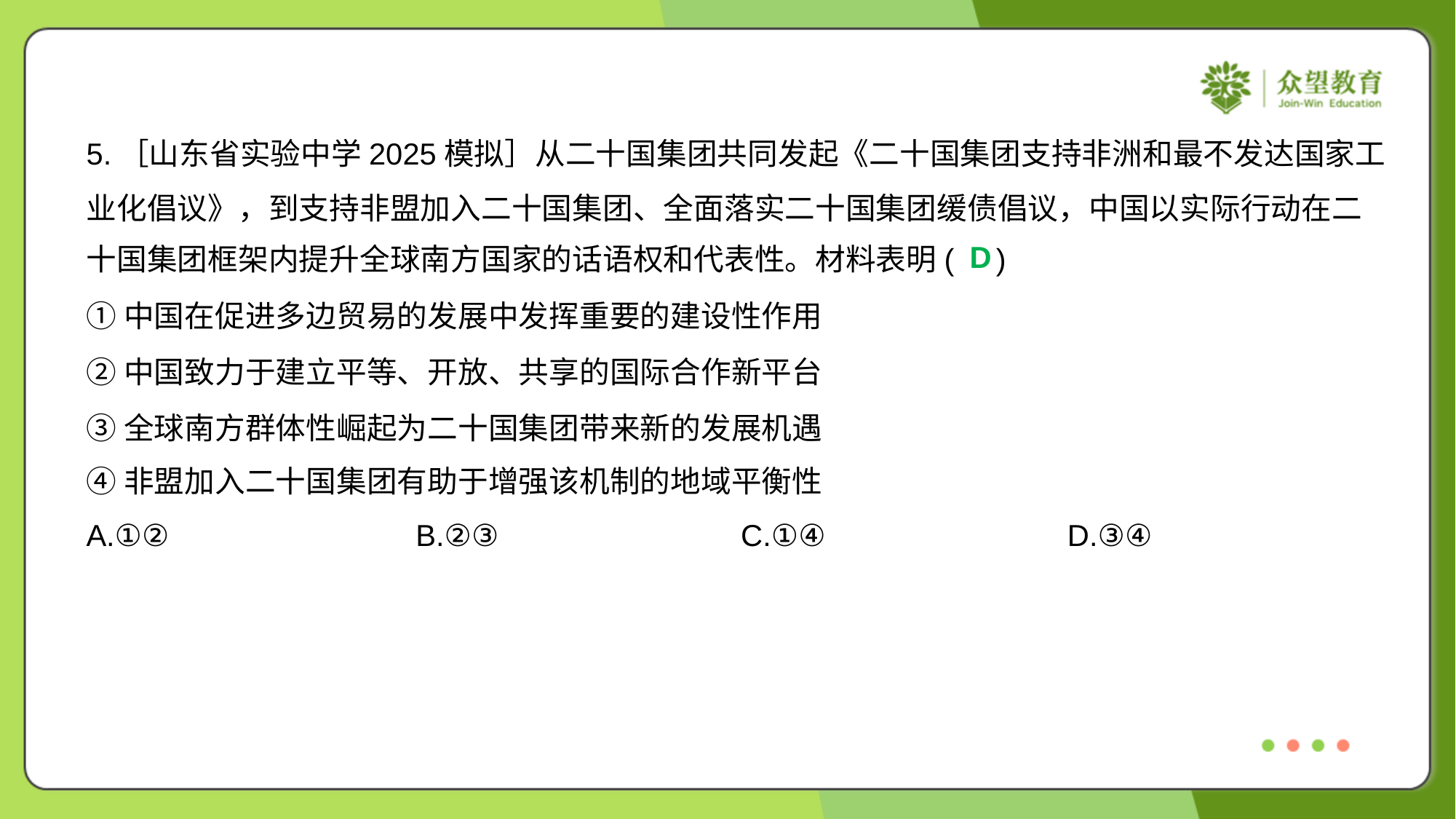

5.［山东省实验中学2025模拟］从二十国集团共同发起《二十国集团支持非洲和最不发达国家工
业化倡议》，到支持非盟加入二十国集团、全面落实二十国集团缓债倡议，中国以实际行动在二
十国集团框架内提升全球南方国家的话语权和代表性。材料表明(     )
D
①中国在促进多边贸易的发展中发挥重要的建设性作用
②中国致力于建立平等、开放、共享的国际合作新平台
③全球南方群体性崛起为二十国集团带来新的发展机遇
④非盟加入二十国集团有助于增强该机制的地域平衡性
A.①②	B.②③	C.①④	D.③④